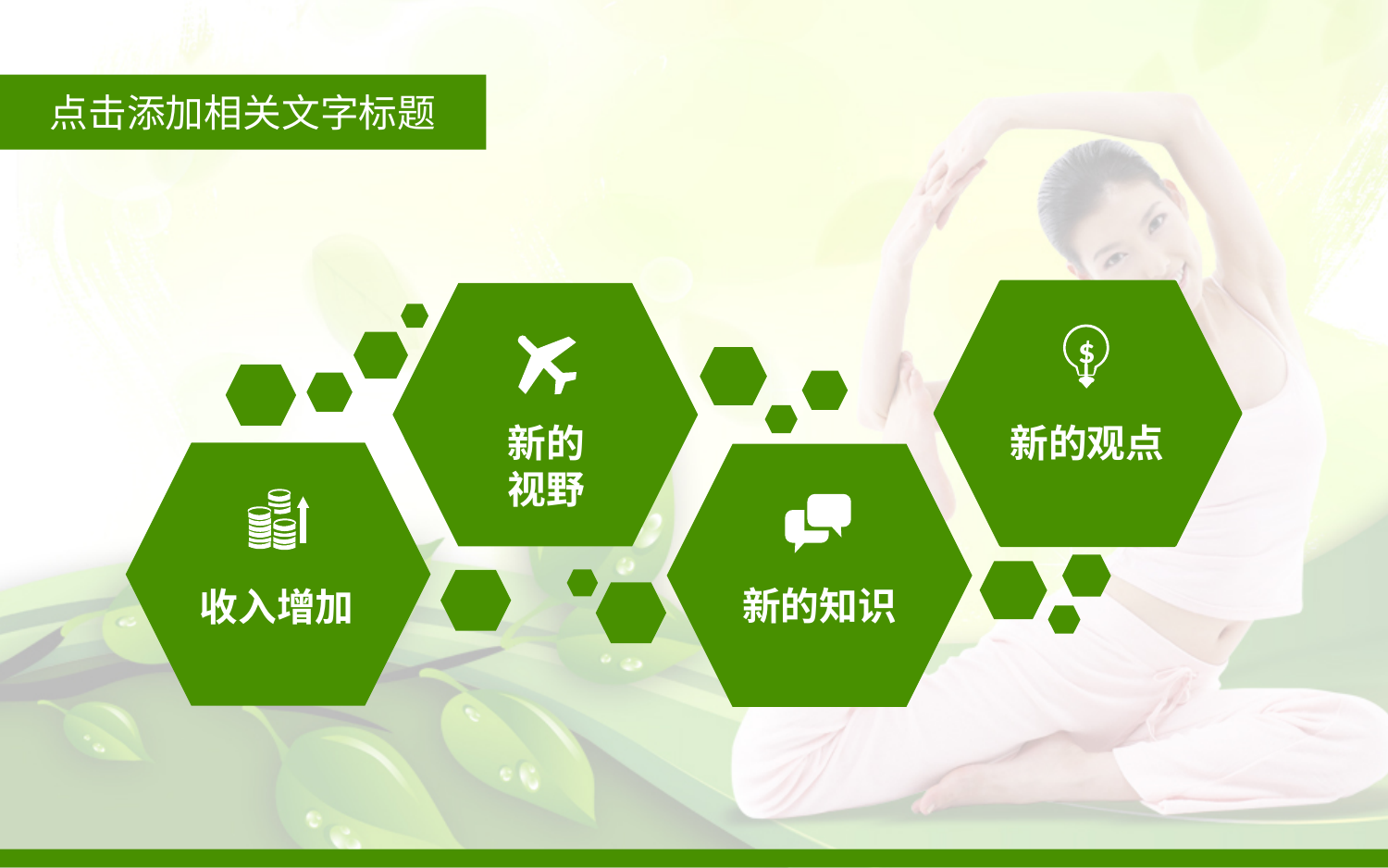

点击添加相关文字标题

$

新的观点

新的
视野

收入增加

新的知识